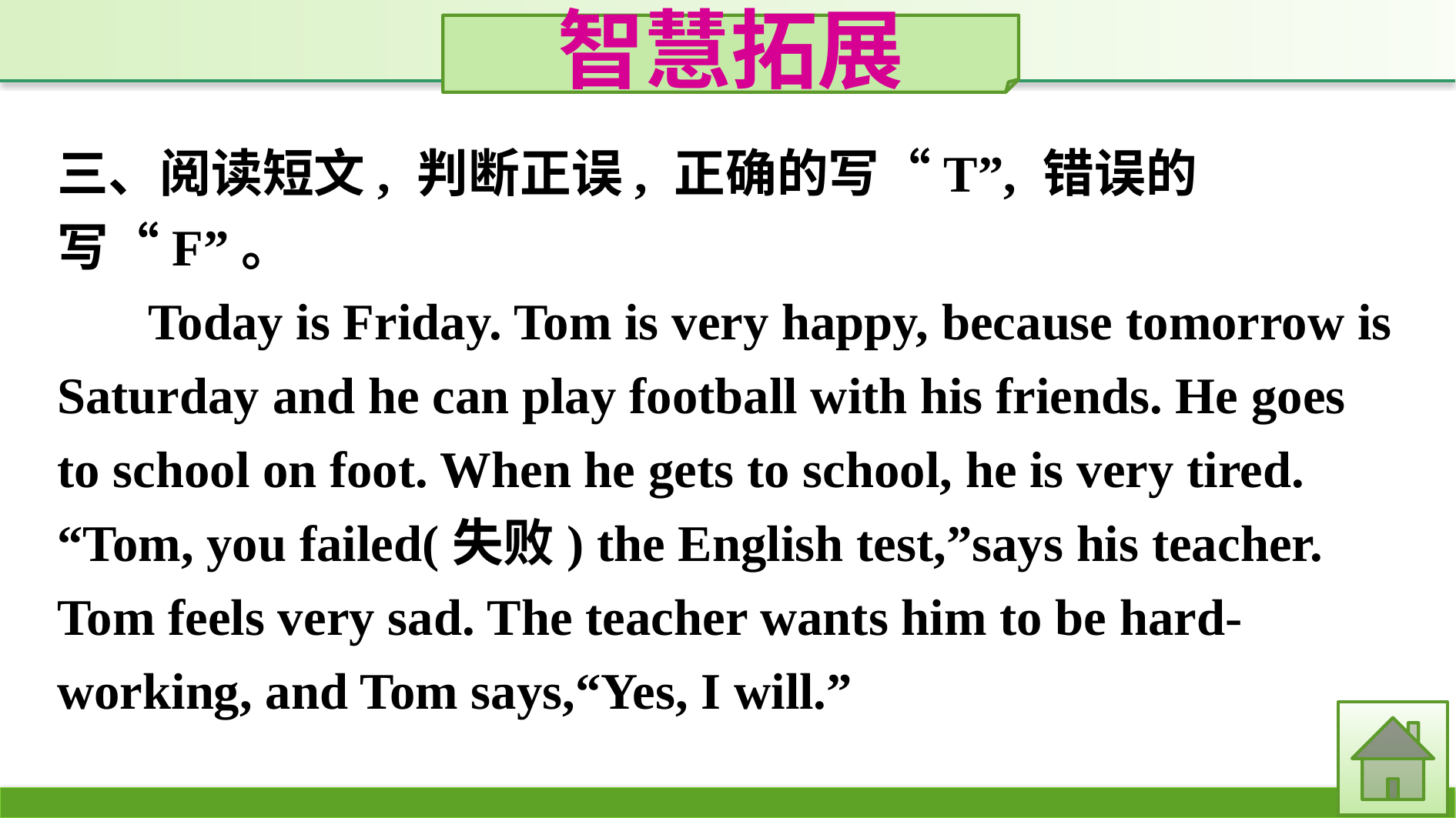

智慧拓展
三、阅读短文, 判断正误, 正确的写“T”, 错误的写“F”。
Today is Friday. Tom is very happy, because tomorrow is Saturday and he can play football with his friends. He goes to school on foot. When he gets to school, he is very tired. “Tom, you failed(失败) the English test,”says his teacher. Tom feels very sad. The teacher wants him to be hard-working, and Tom says,“Yes, I will.”